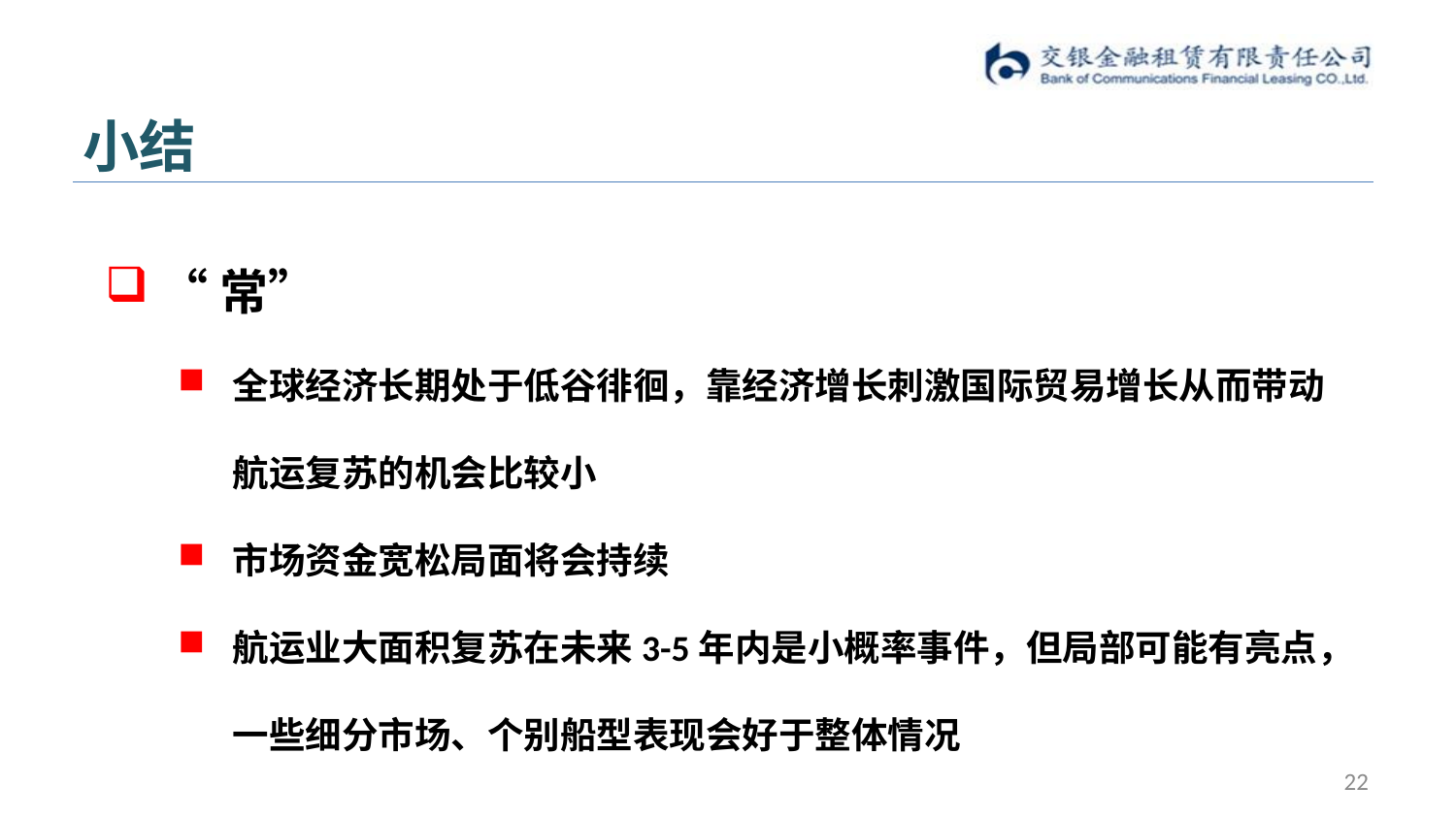

# 小结

“常”
全球经济长期处于低谷徘徊，靠经济增长刺激国际贸易增长从而带动航运复苏的机会比较小
市场资金宽松局面将会持续
航运业大面积复苏在未来3-5年内是小概率事件，但局部可能有亮点，一些细分市场、个别船型表现会好于整体情况

22